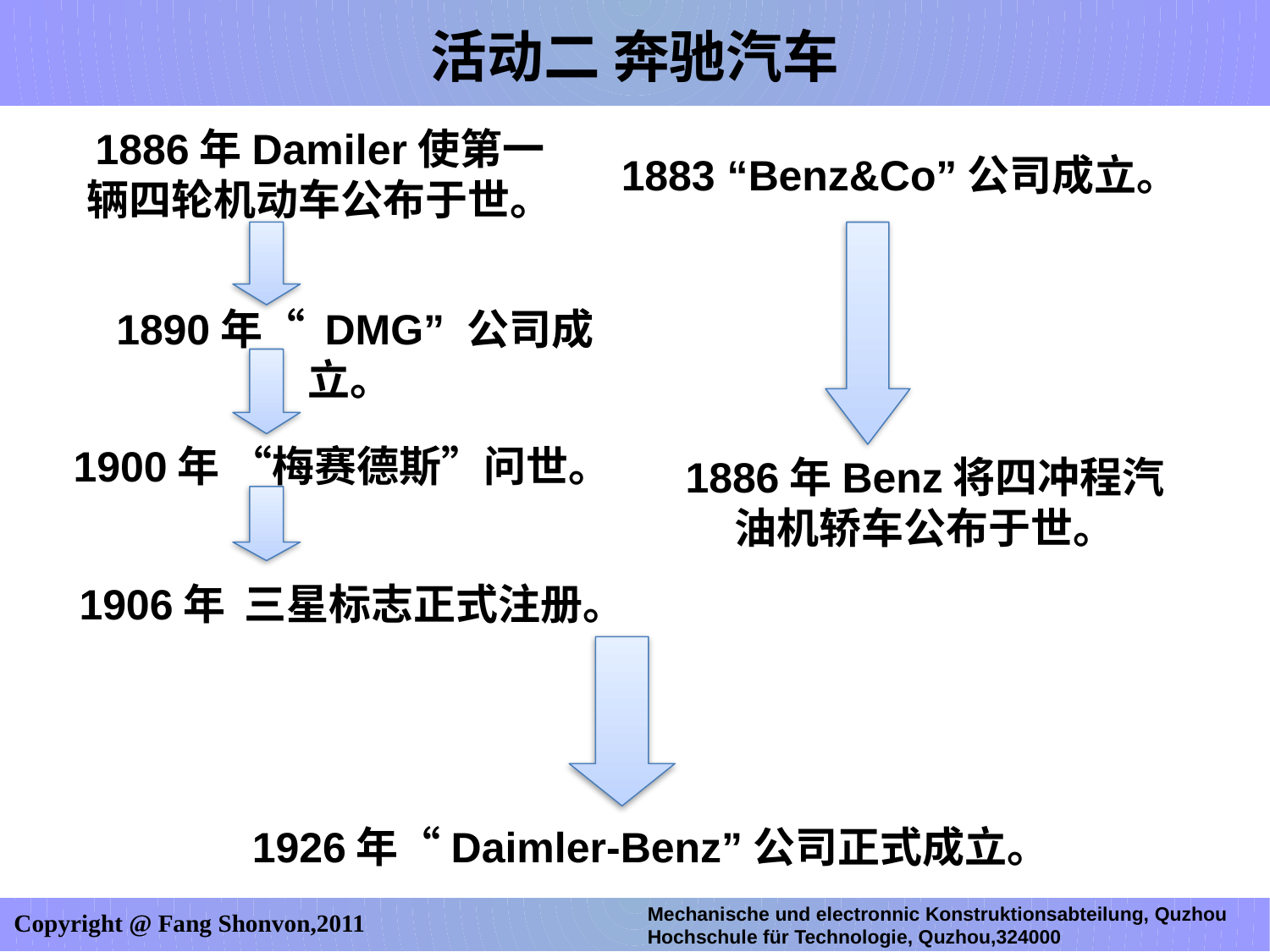

活动二 奔驰汽车
1886年Damiler使第一辆四轮机动车公布于世。
1883 “Benz&Co”公司成立。

1890年“ DMG” 公司成立。

1900年 “梅赛德斯”问世。
1886年Benz将四冲程汽油机轿车公布于世。

1906年  三星标志正式注册。

1926年“Daimler-Benz”公司正式成立。
Mechanische und electronnic Konstruktionsabteilung, Quzhou Hochschule für Technologie, Quzhou,324000

Copyright @ Fang Shonvon,2011